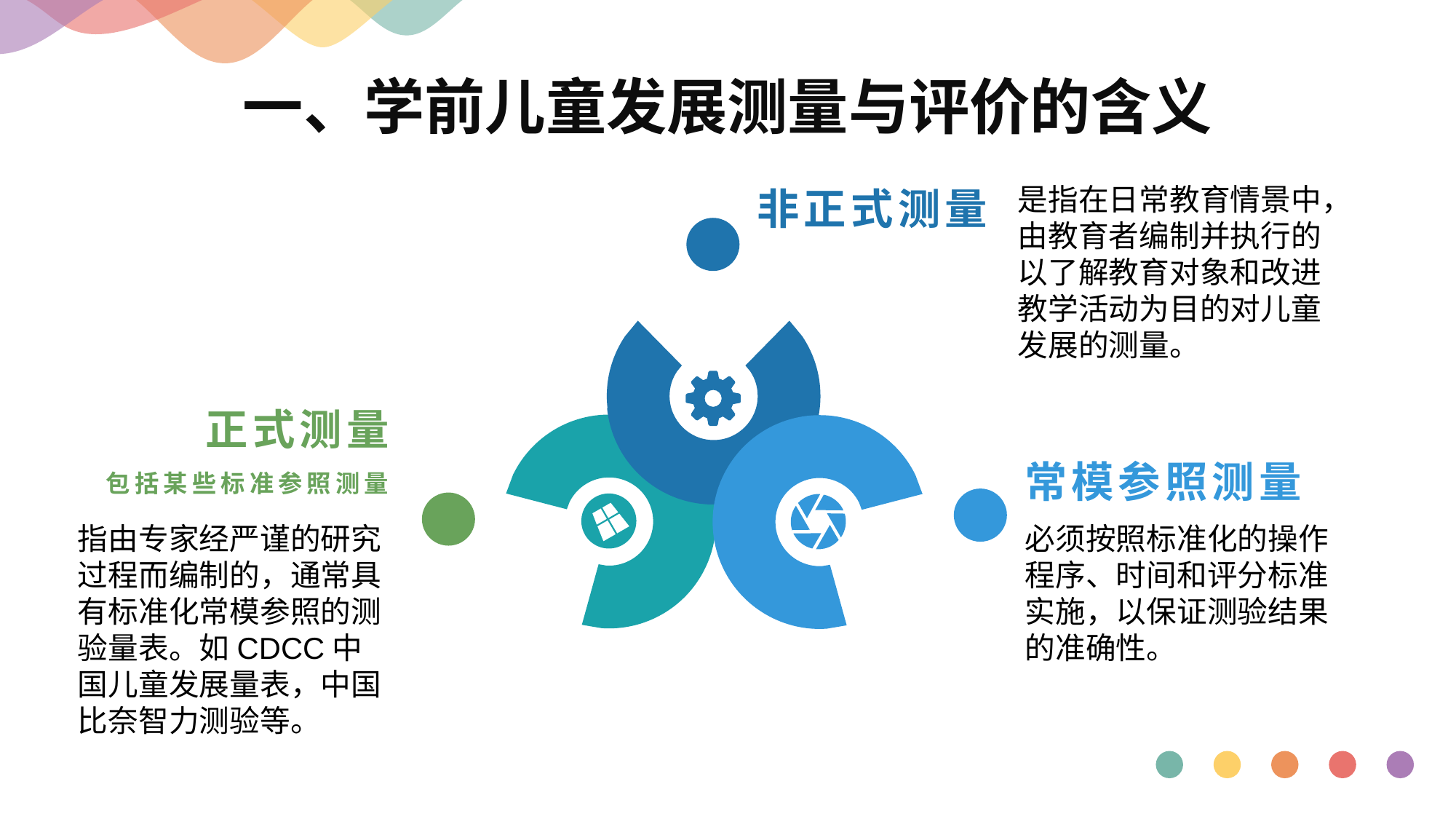

一、学前儿童发展测量与评价的含义

非正式测量
是指在日常教育情景中，由教育者编制并执行的以了解教育对象和改进教学活动为目的对儿童发展的测量。

正式测量

常模参照测量
包括某些标准参照测量

指由专家经严谨的研究过程而编制的，通常具有标准化常模参照的测 验量表。如CDCC中国儿童发展量表，中国比奈智力测验等。
必须按照标准化的操作程序、时间和评分标准实施，以保证测验结果的准确性。